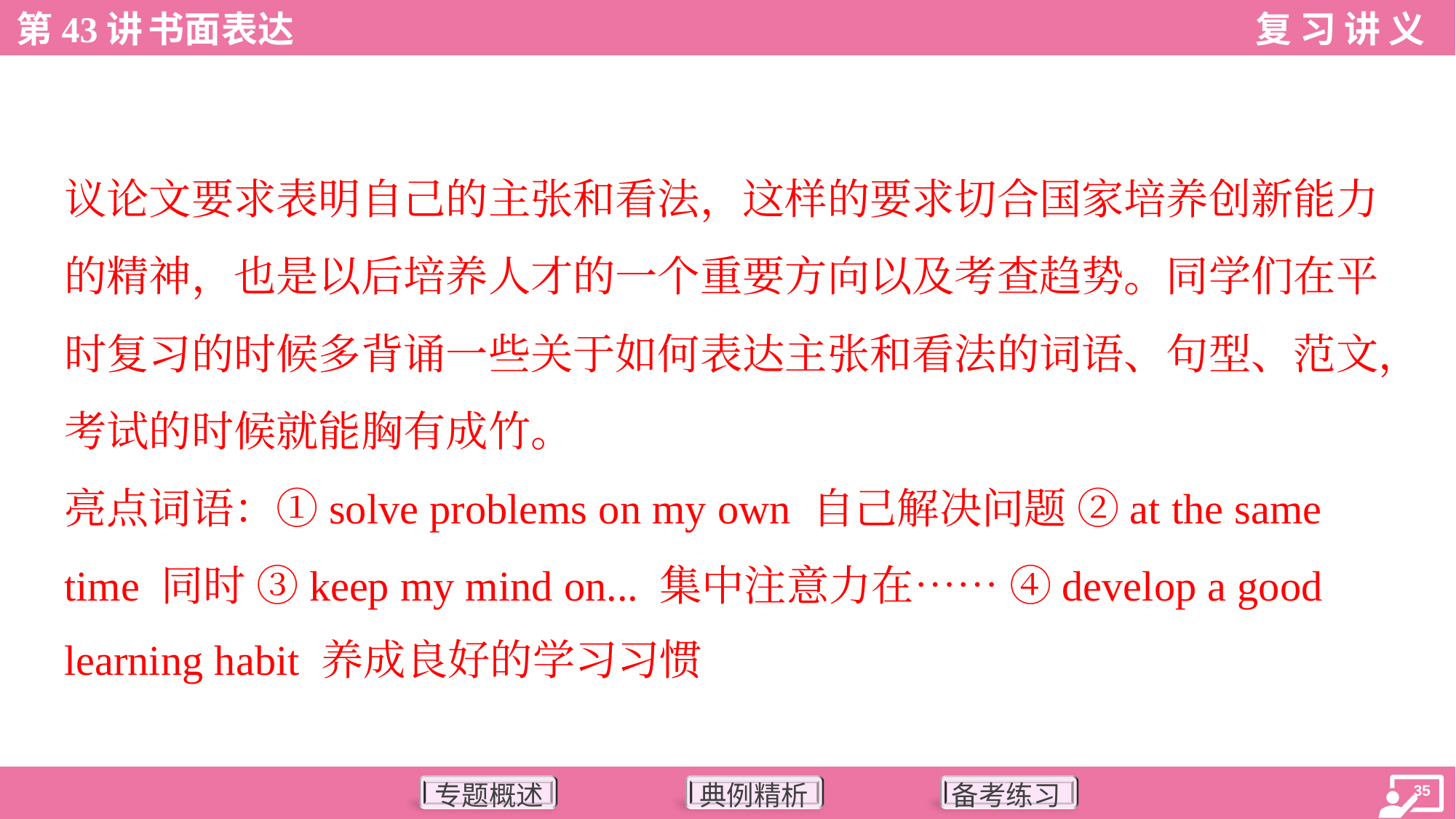

议论文要求表明自己的主张和看法，这样的要求切合国家培养创新能力
的精神，也是以后培养人才的一个重要方向以及考查趋势。同学们在平
时复习的时候多背诵一些关于如何表达主张和看法的词语、句型、范文，
考试的时候就能胸有成竹。
亮点词语：①solve problems on my own 自己解决问题 ②at the same
time 同时 ③keep my mind on... 集中注意力在…… ④develop a good
learning habit 养成良好的学习习惯